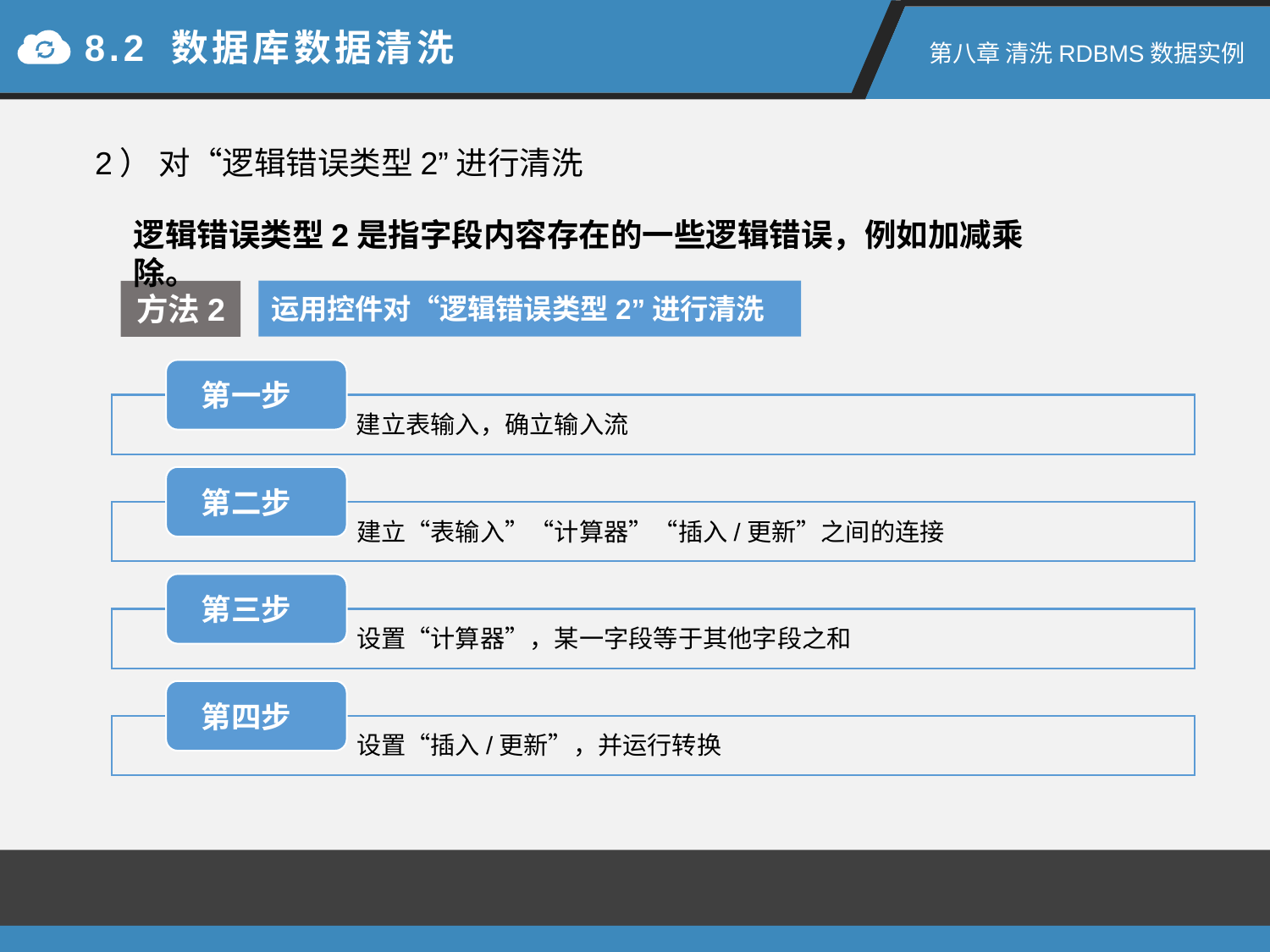

8.2 数据库数据清洗

第八章 清洗RDBMS数据实例

2） 对“逻辑错误类型2”进行清洗
逻辑错误类型2是指字段内容存在的一些逻辑错误，例如加减乘除。

方法2
运用控件对“逻辑错误类型2”进行清洗

第一步
第二步
第三步
第四步
建立表输入，确立输入流
建立“表输入”“计算器”“插入/更新”之间的连接
设置“计算器”，某一字段等于其他字段之和
设置“插入/更新”，并运行转换